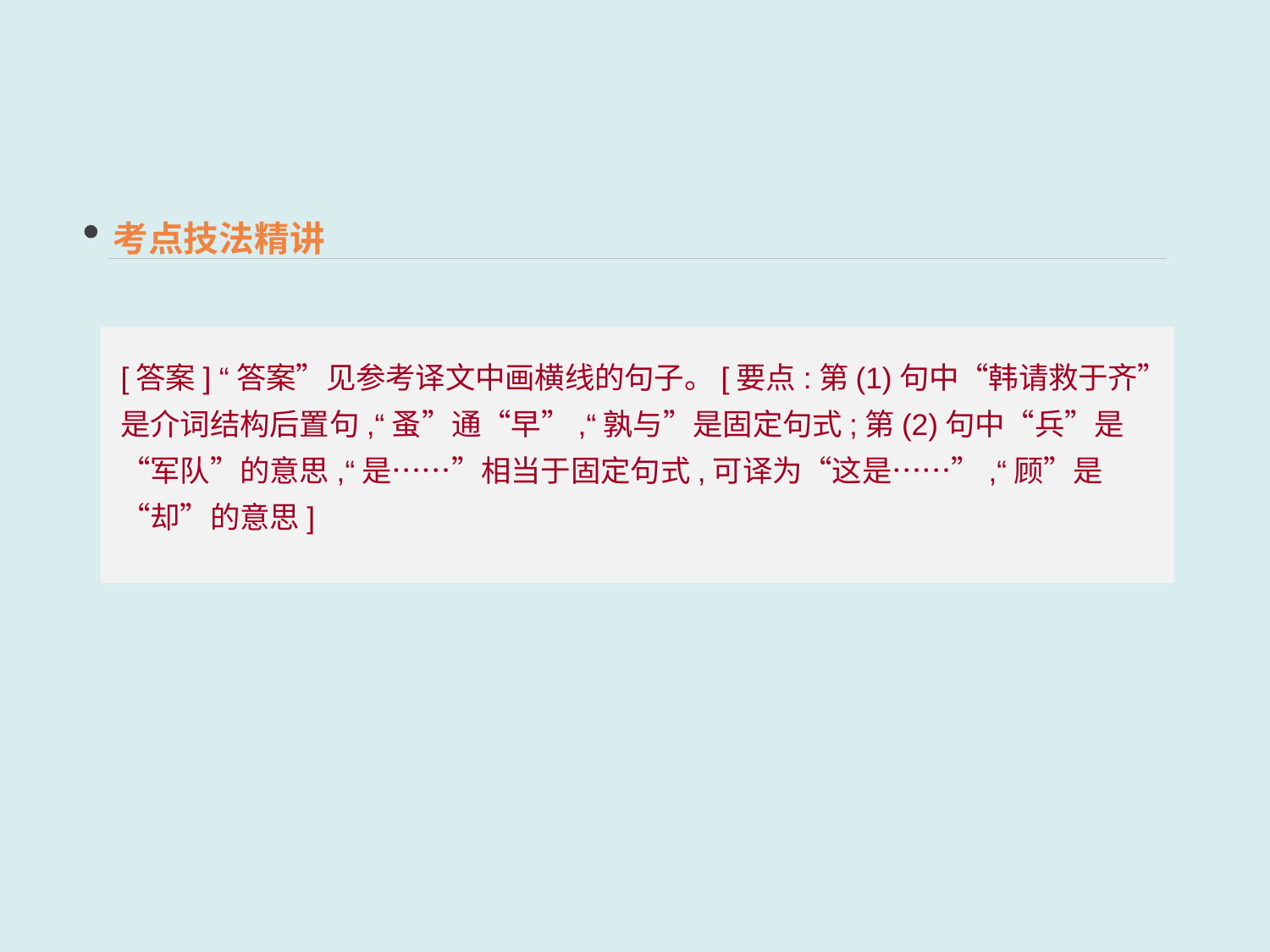

考点技法精讲

[答案] “答案”见参考译文中画横线的句子。[要点:第(1)句中“韩请救于齐”是介词结构后置句,“蚤”通“早”,“孰与”是固定句式;第(2)句中“兵”是“军队”的意思,“是……”相当于固定句式,可译为“这是……”,“顾”是“却”的意思]